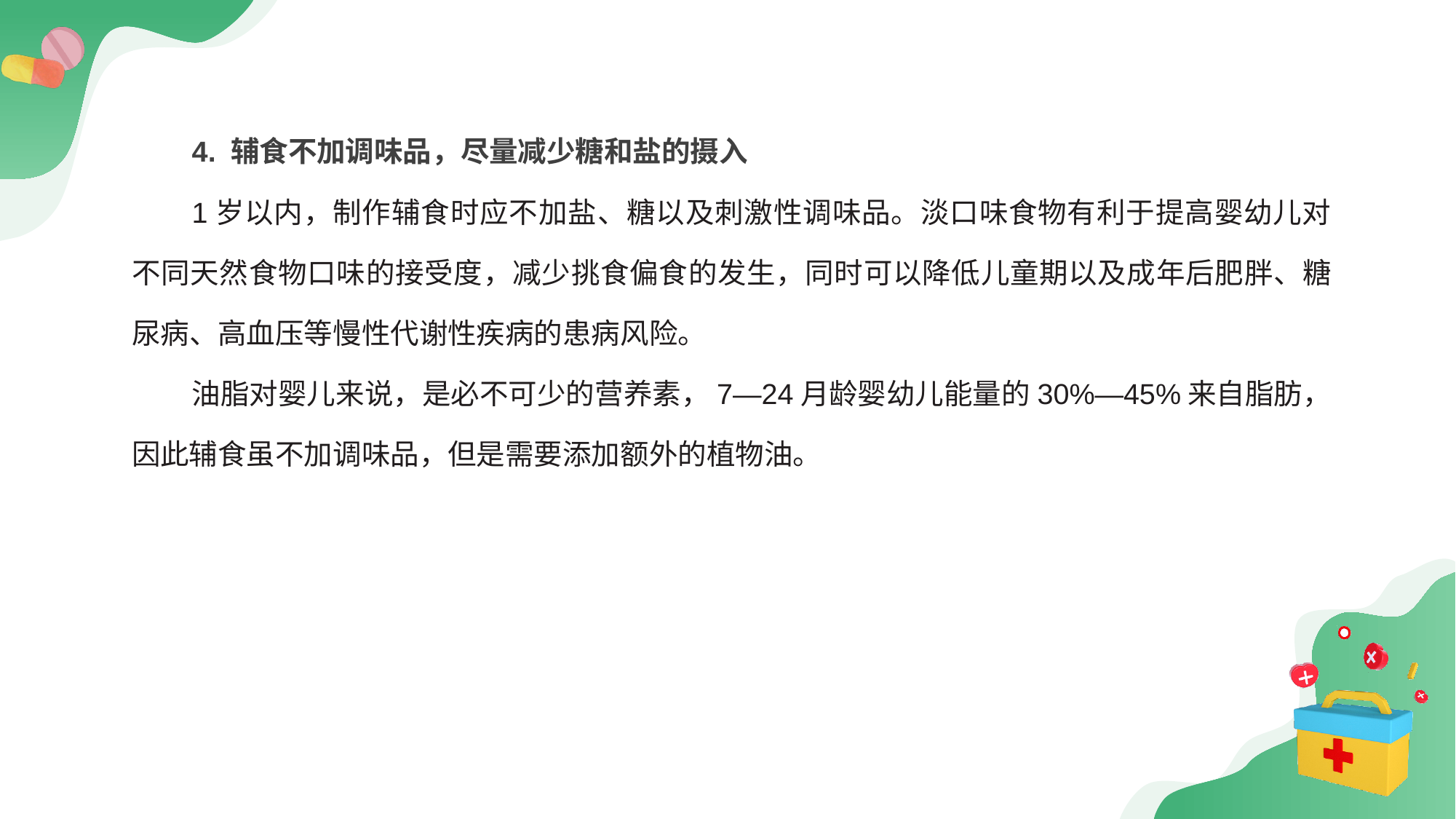

4. 辅食不加调味品，尽量减少糖和盐的摄入
1岁以内，制作辅食时应不加盐、糖以及刺激性调味品。淡口味食物有利于提高婴幼儿对不同天然食物口味的接受度，减少挑食偏食的发生，同时可以降低儿童期以及成年后肥胖、糖尿病、高血压等慢性代谢性疾病的患病风险。
油脂对婴儿来说，是必不可少的营养素，7—24月龄婴幼儿能量的30%—45%来自脂肪，因此辅食虽不加调味品，但是需要添加额外的植物油。